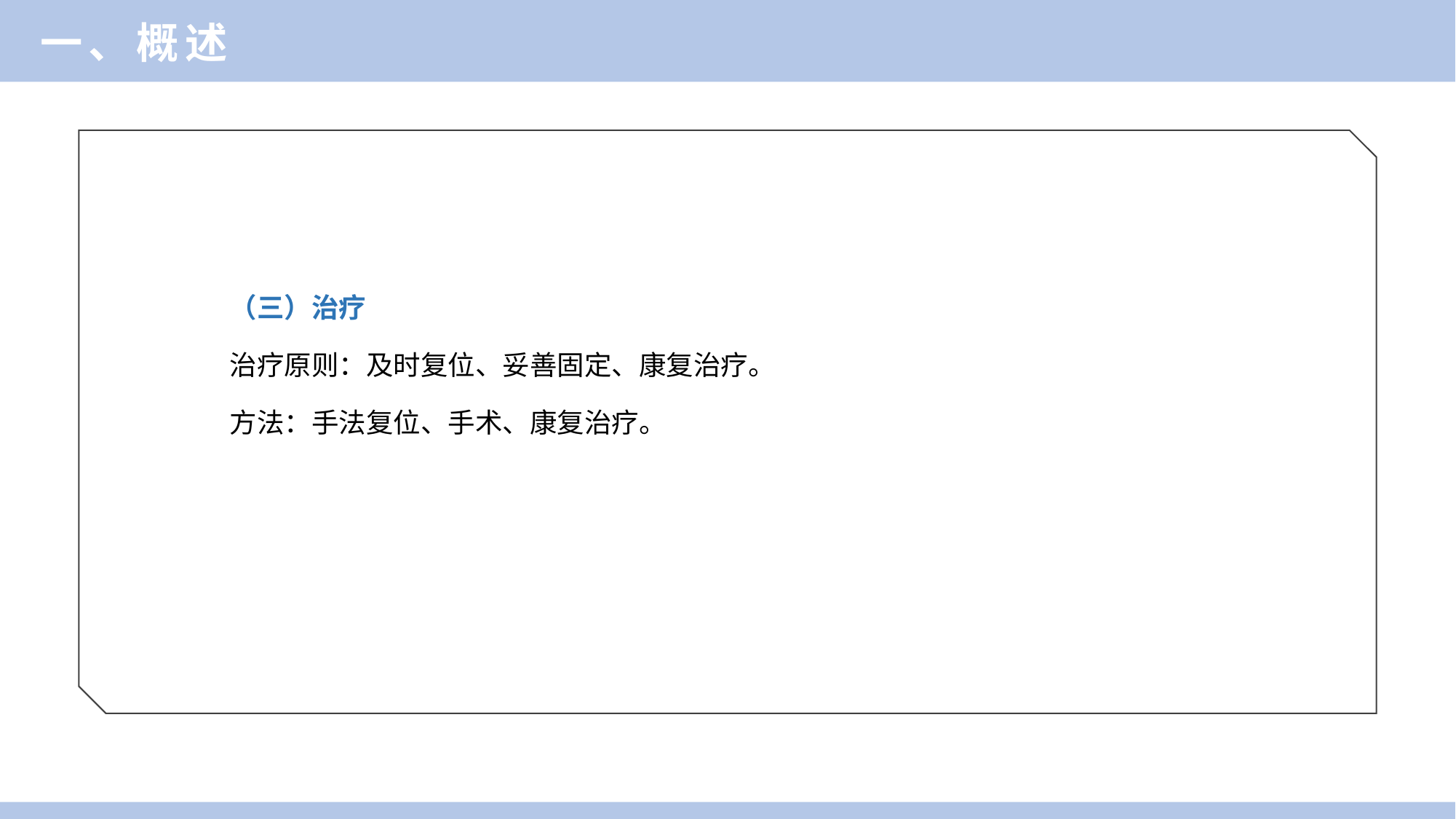

一、概述

（三）治疗
治疗原则：及时复位、妥善固定、康复治疗。
方法：手法复位、手术、康复治疗。